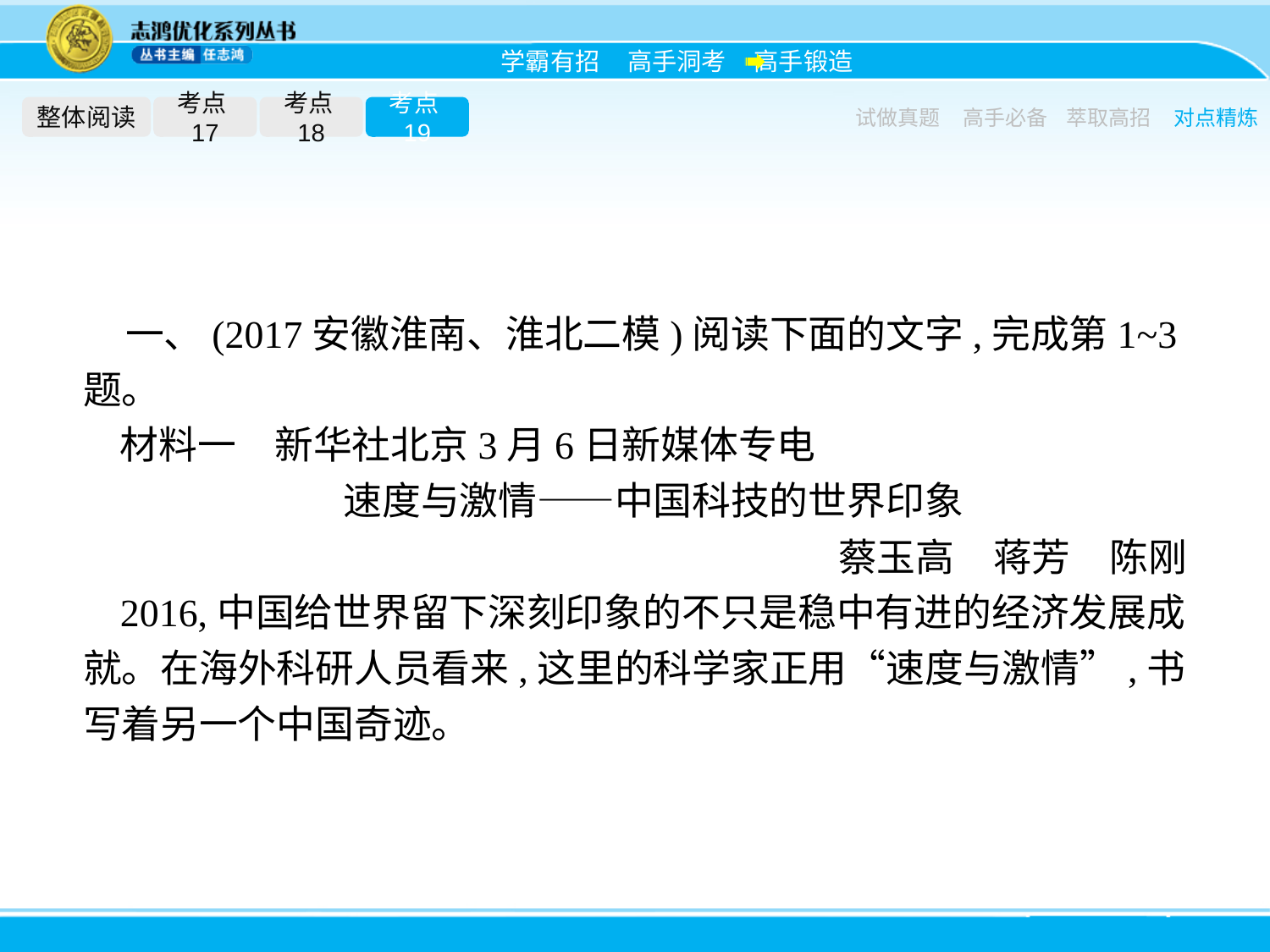

整体阅读
考点17
考点18
考点19
试做真题
高手必备
萃取高招
对点精炼
一、(2017安徽淮南、淮北二模)阅读下面的文字,完成第1~3题。
材料一　新华社北京3月6日新媒体专电
速度与激情——中国科技的世界印象
蔡玉高　蒋芳　陈刚
2016,中国给世界留下深刻印象的不只是稳中有进的经济发展成就。在海外科研人员看来,这里的科学家正用“速度与激情”,书写着另一个中国奇迹。